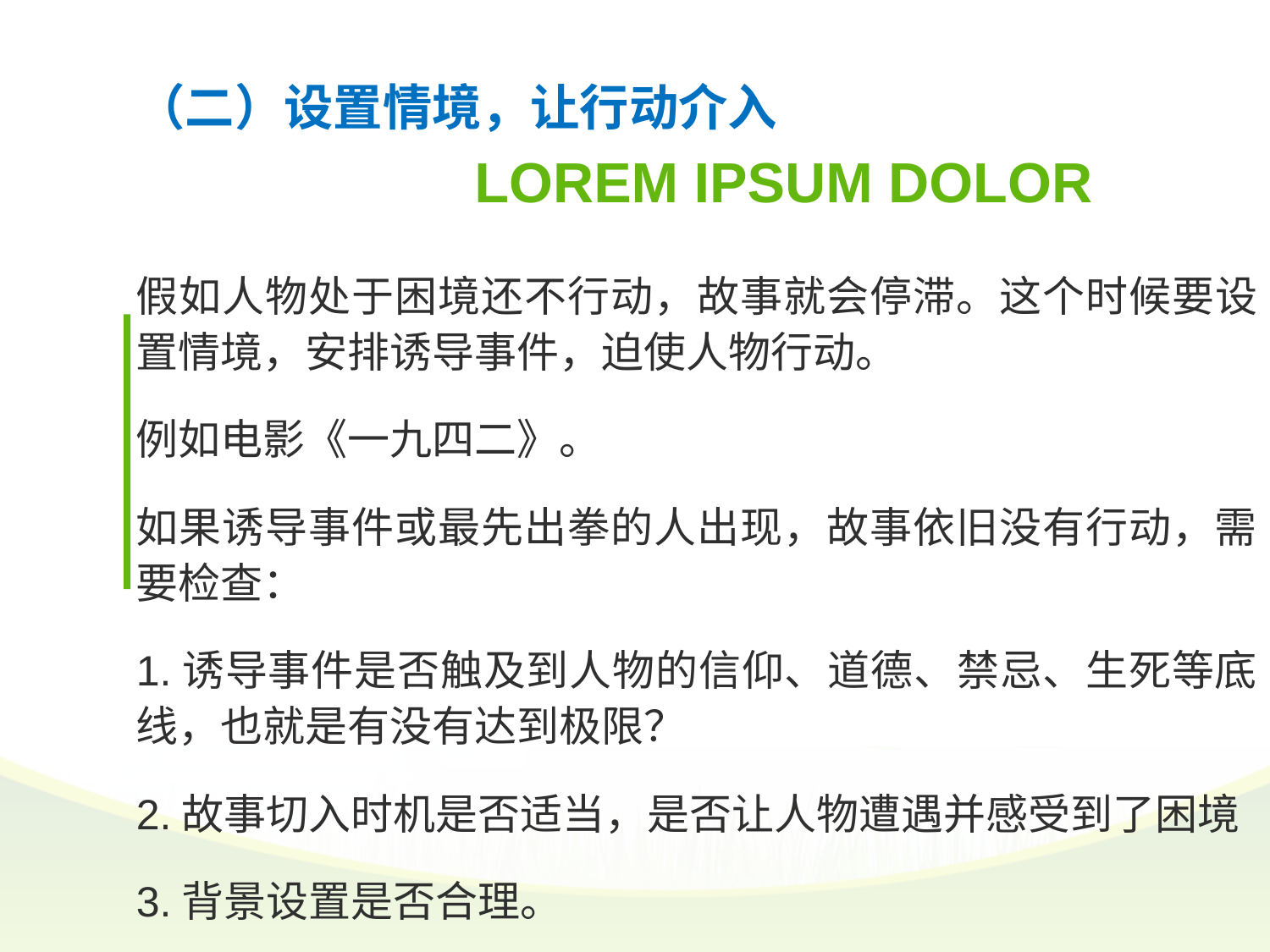

（二）设置情境，让行动介入

假如人物处于困境还不行动，故事就会停滞。这个时候要设置情境，安排诱导事件，迫使人物行动。
例如电影《一九四二》。
如果诱导事件或最先出拳的人出现，故事依旧没有行动，需要检查：
1.诱导事件是否触及到人物的信仰、道德、禁忌、生死等底线，也就是有没有达到极限？
2.故事切入时机是否适当，是否让人物遭遇并感受到了困境
3.背景设置是否合理。
LOREM IPSUM DOLOR